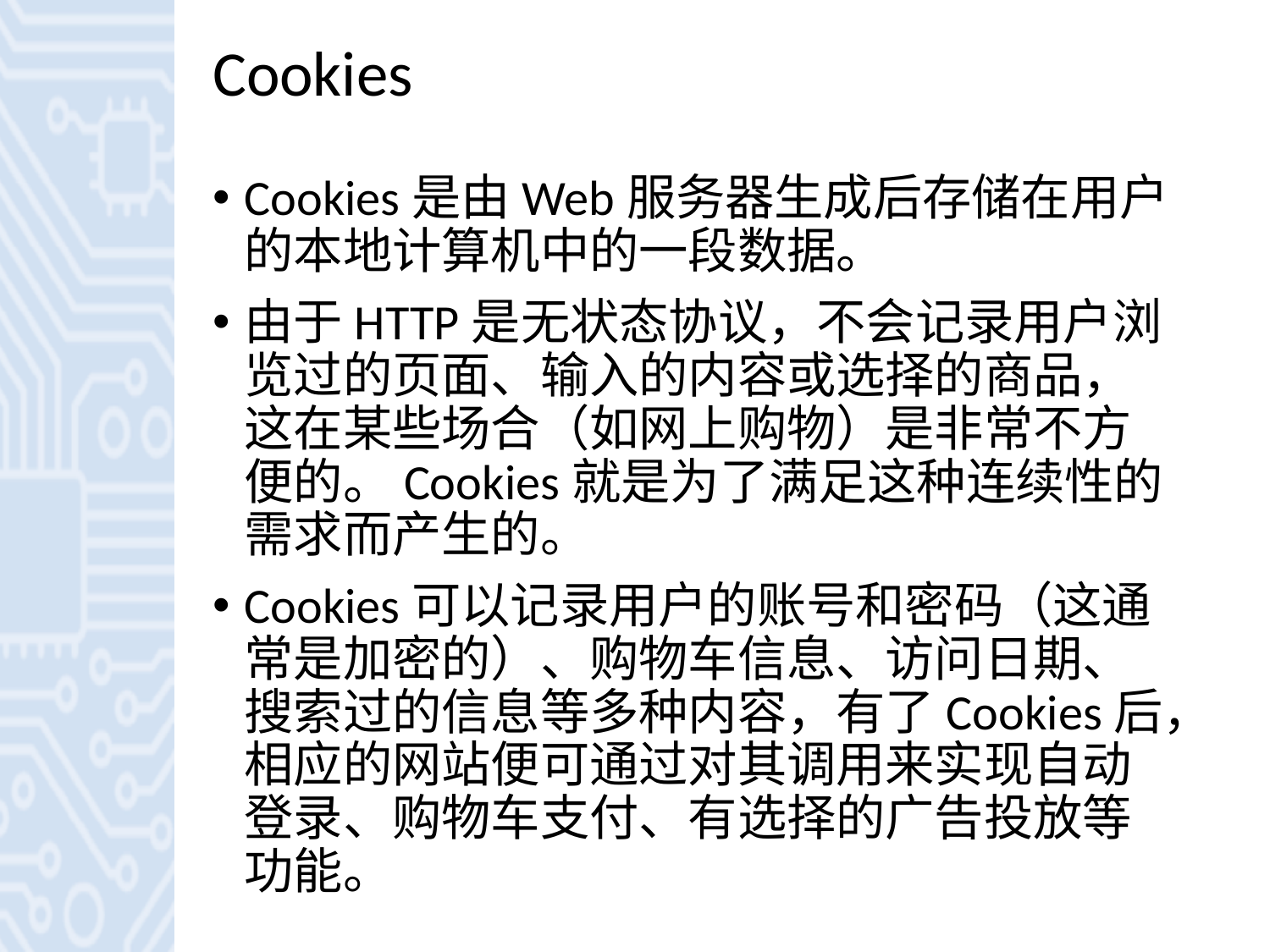

# Cookies
Cookies是由Web服务器生成后存储在用户的本地计算机中的一段数据。
由于HTTP是无状态协议，不会记录用户浏览过的页面、输入的内容或选择的商品，这在某些场合（如网上购物）是非常不方便的。Cookies就是为了满足这种连续性的需求而产生的。
Cookies可以记录用户的账号和密码（这通常是加密的）、购物车信息、访问日期、搜索过的信息等多种内容，有了Cookies后，相应的网站便可通过对其调用来实现自动登录、购物车支付、有选择的广告投放等功能。